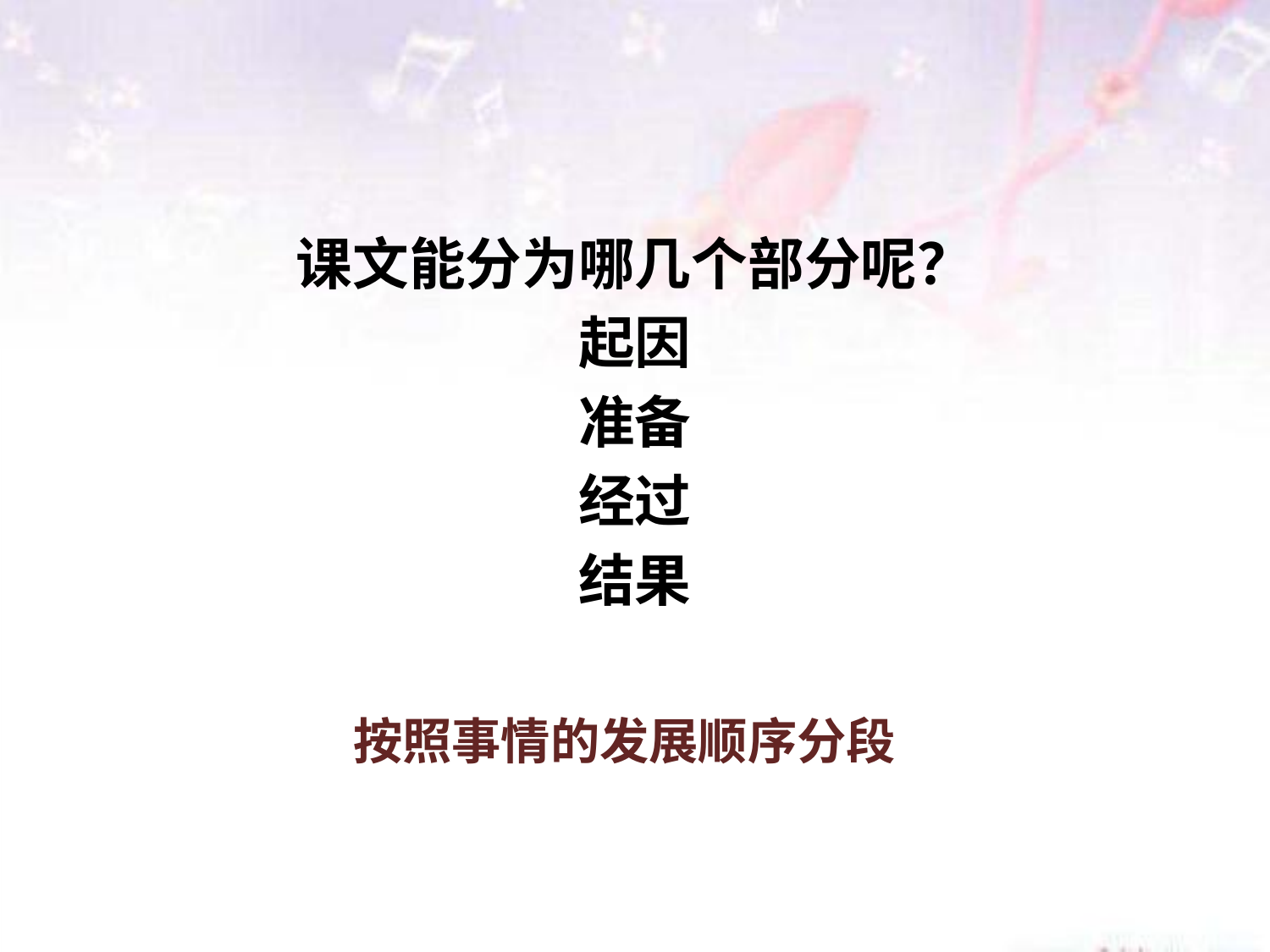

#
课文能分为哪几个部分呢？
起因
准备
经过
结果
按照事情的发展顺序分段